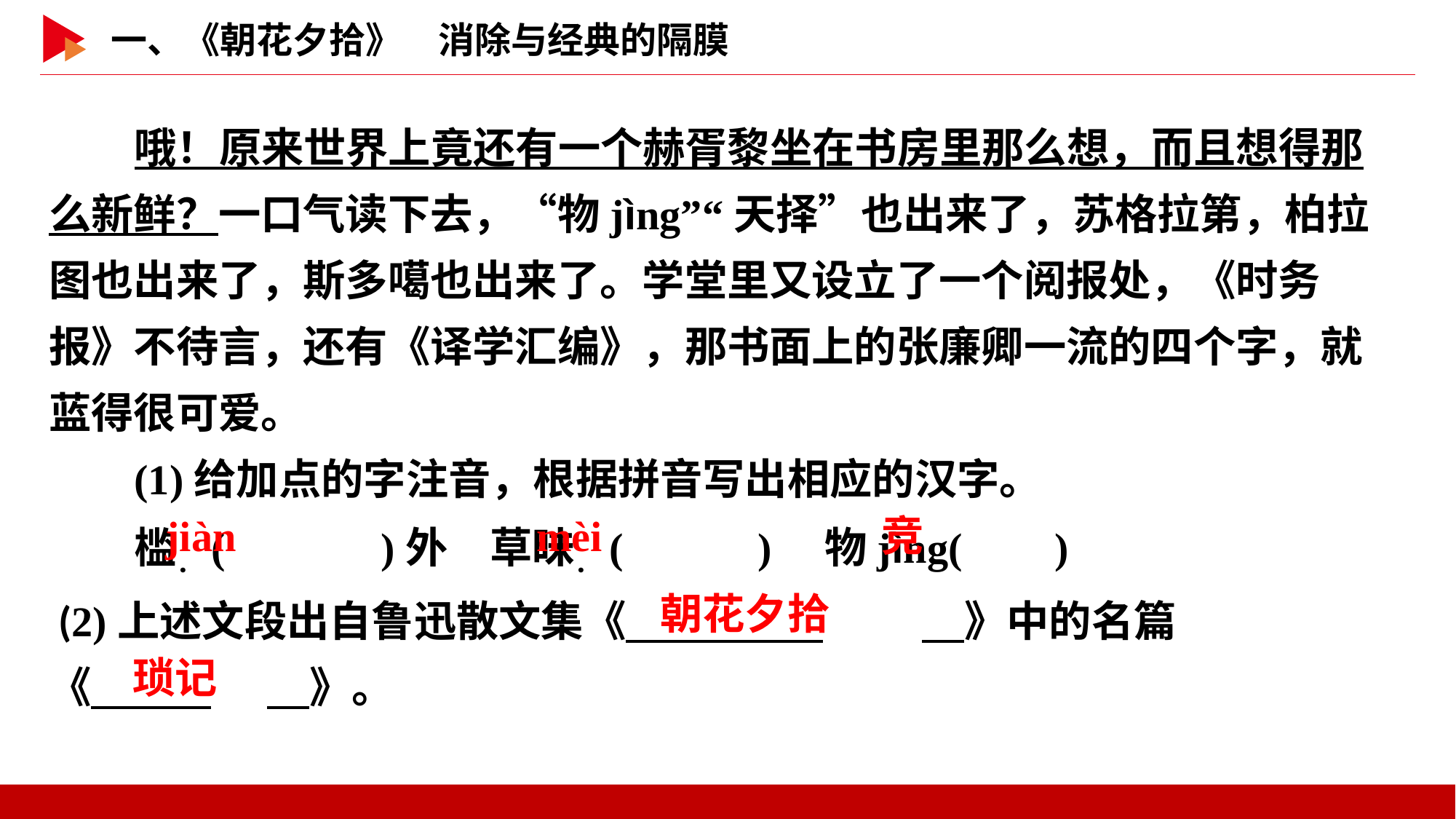

哦！原来世界上竟还有一个赫胥黎坐在书房里那么想，而且想得那么新鲜？一口气读下去，“物jìng”“天择”也出来了，苏格拉第，柏拉图也出来了，斯多噶也出来了。学堂里又设立了一个阅报处，《时务报》不待言，还有《译学汇编》，那书面上的张廉卿一流的四个字，就蓝得很可爱。
(1)给加点的字注音，根据拼音写出相应的汉字。
槛．(              )外　草昧．(            )　物jìng(        )
  jiàn
  mèi
  竞
 (2)上述文段出自鲁迅散文集《　                	　》中的名篇
《　        	　》。
朝花夕拾
琐记